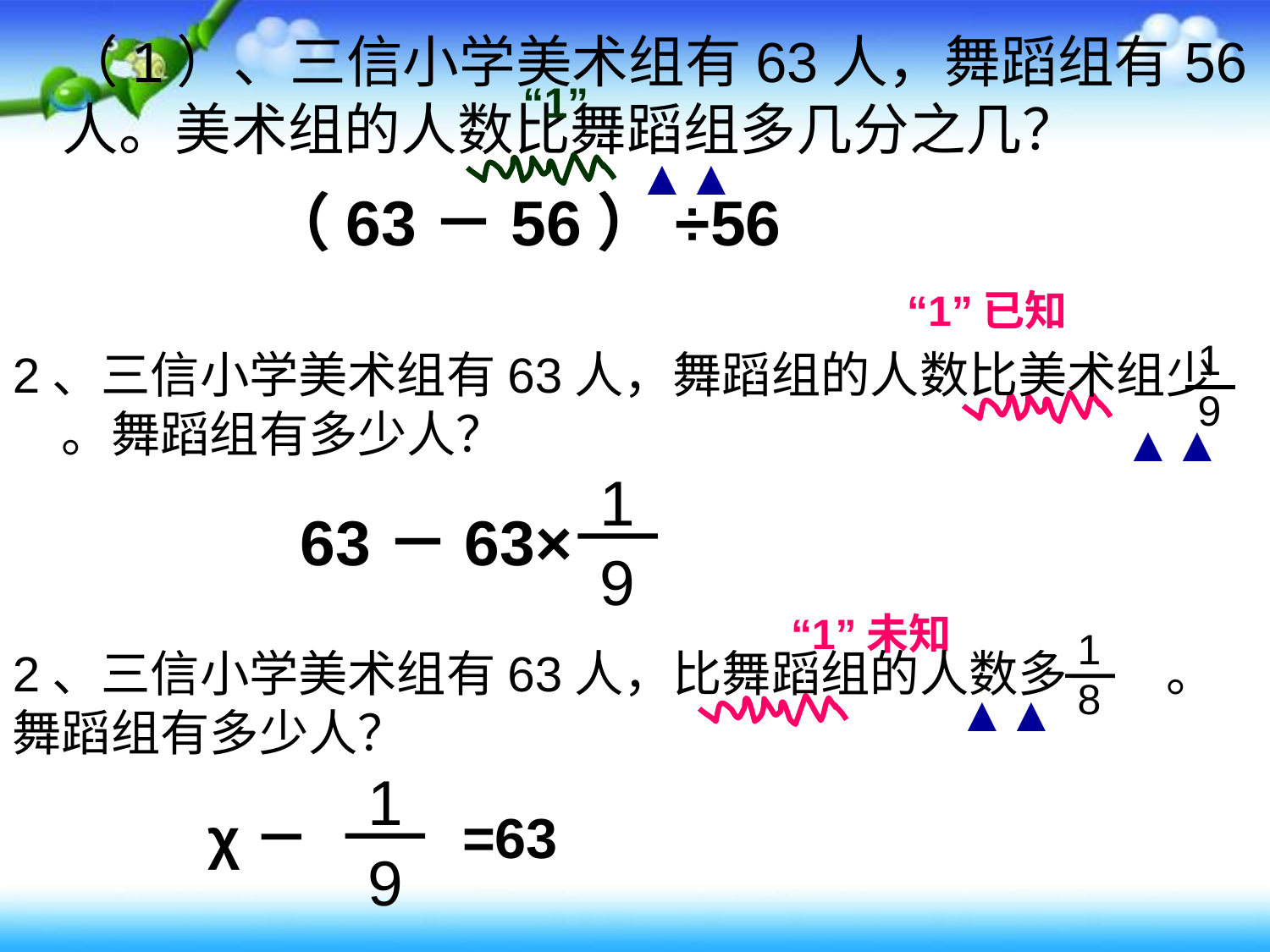

（1）、三信小学美术组有63人，舞蹈组有56人。美术组的人数比舞蹈组多几分之几？
“1”
▲▲

（63－56）÷56
“1”已知
1
9

2、三信小学美术组有63人，舞蹈组的人数比美术组少　。舞蹈组有多少人？

▲▲
1

9
63－63×
“1”未知
1
8

2、三信小学美术组有63人，比舞蹈组的人数多　　。舞蹈组有多少人？
▲▲

1

9
χ－　　  =63